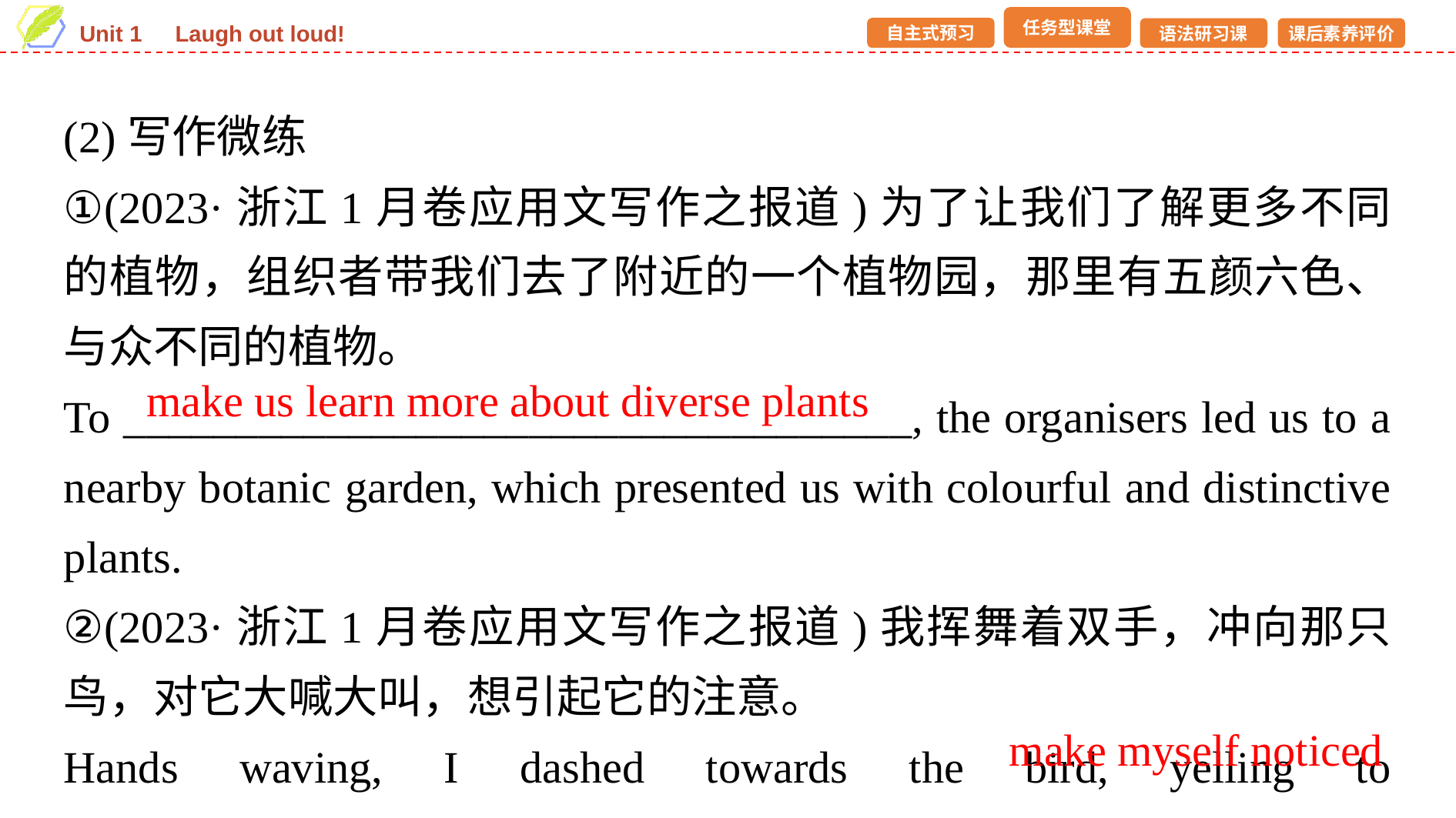

(2)写作微练
①(2023·浙江1月卷应用文写作之报道)为了让我们了解更多不同的植物，组织者带我们去了附近的一个植物园，那里有五颜六色、与众不同的植物。
To ___________________________________, the organisers led us to a nearby botanic garden, which presented us with colourful and distinctive plants.
②(2023·浙江1月卷应用文写作之报道)我挥舞着双手，冲向那只鸟，对它大喊大叫，想引起它的注意。
Hands waving, I dashed towards the bird, yelling to _________________.
make us learn more about diverse plants
make myself noticed